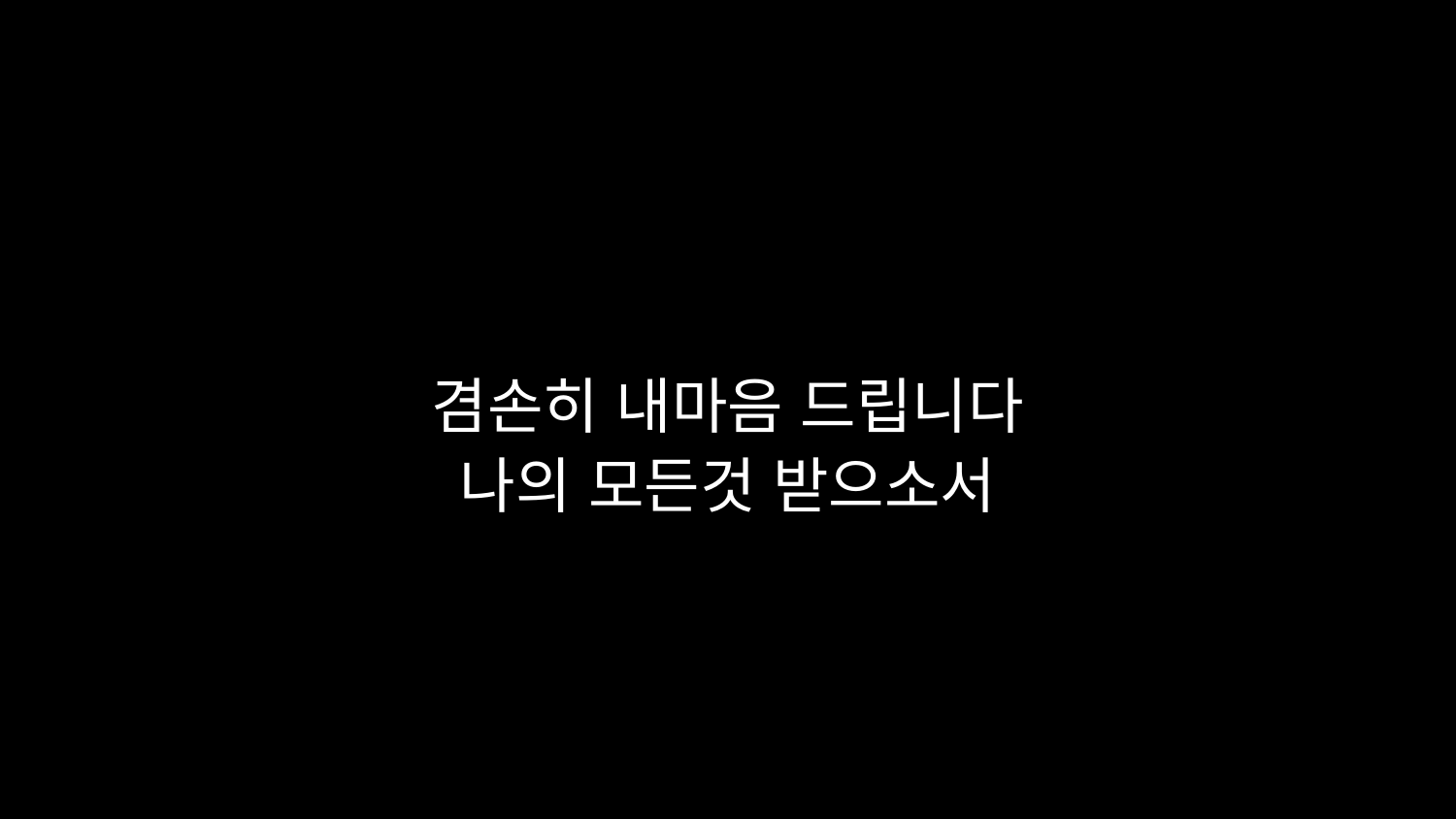

# 겸손히 내마음 드립니다 나의 모든것 받으소서